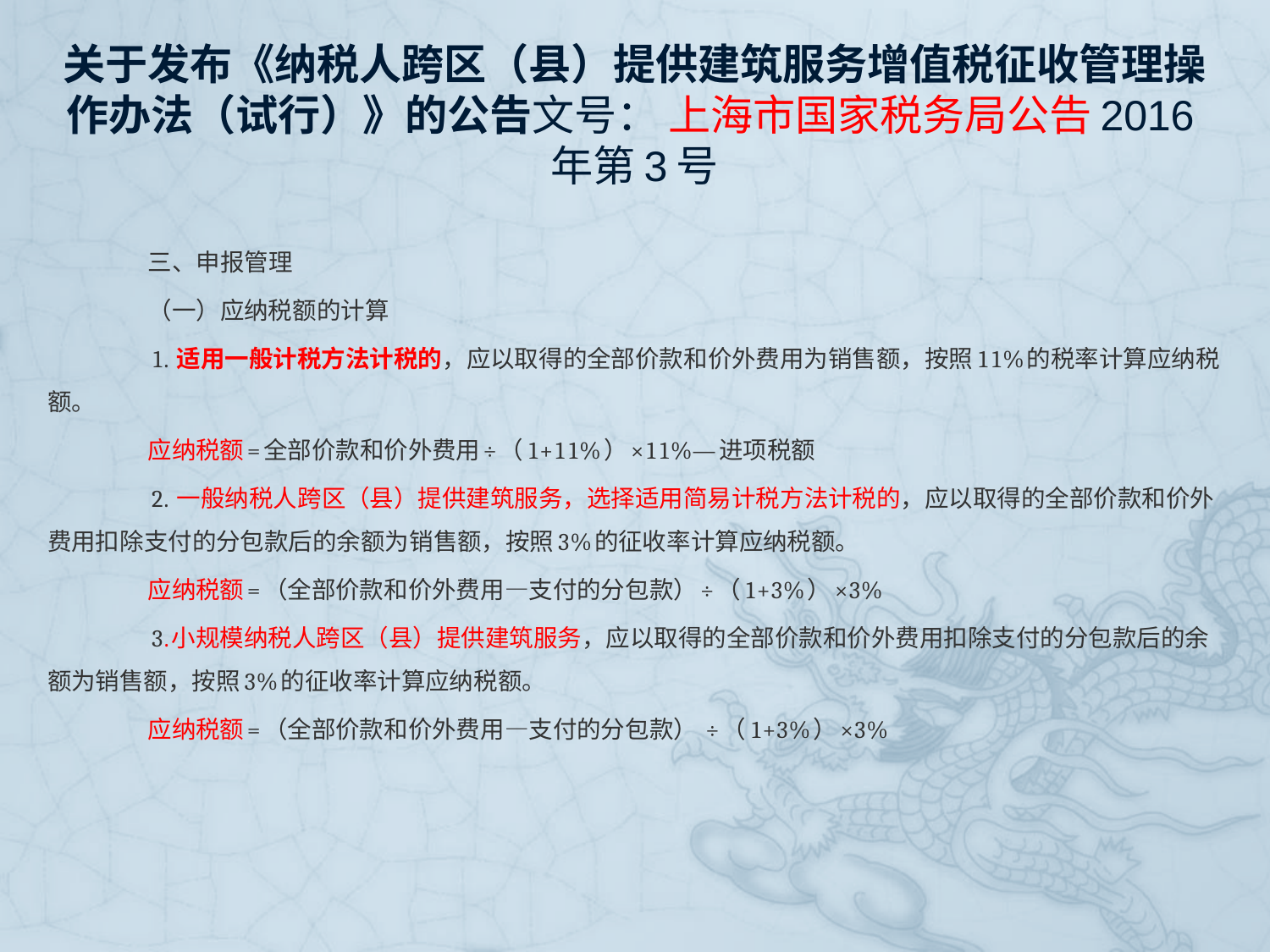

# 关于发布《纳税人跨区（县）提供建筑服务增值税征收管理操作办法（试行）》的公告文号： 上海市国家税务局公告2016年第3号
　　三、申报管理
　　（一）应纳税额的计算
　　1. 适用一般计税方法计税的，应以取得的全部价款和价外费用为销售额，按照11%的税率计算应纳税额。
　　应纳税额=全部价款和价外费用÷（1+11%）×11%—进项税额
　　2. 一般纳税人跨区（县）提供建筑服务，选择适用简易计税方法计税的，应以取得的全部价款和价外费用扣除支付的分包款后的余额为销售额，按照3%的征收率计算应纳税额。
　　应纳税额=（全部价款和价外费用—支付的分包款）÷（1+3%）×3%
　　3.小规模纳税人跨区（县）提供建筑服务，应以取得的全部价款和价外费用扣除支付的分包款后的余额为销售额，按照3%的征收率计算应纳税额。
　　应纳税额=（全部价款和价外费用—支付的分包款） ÷（1+3%）×3%